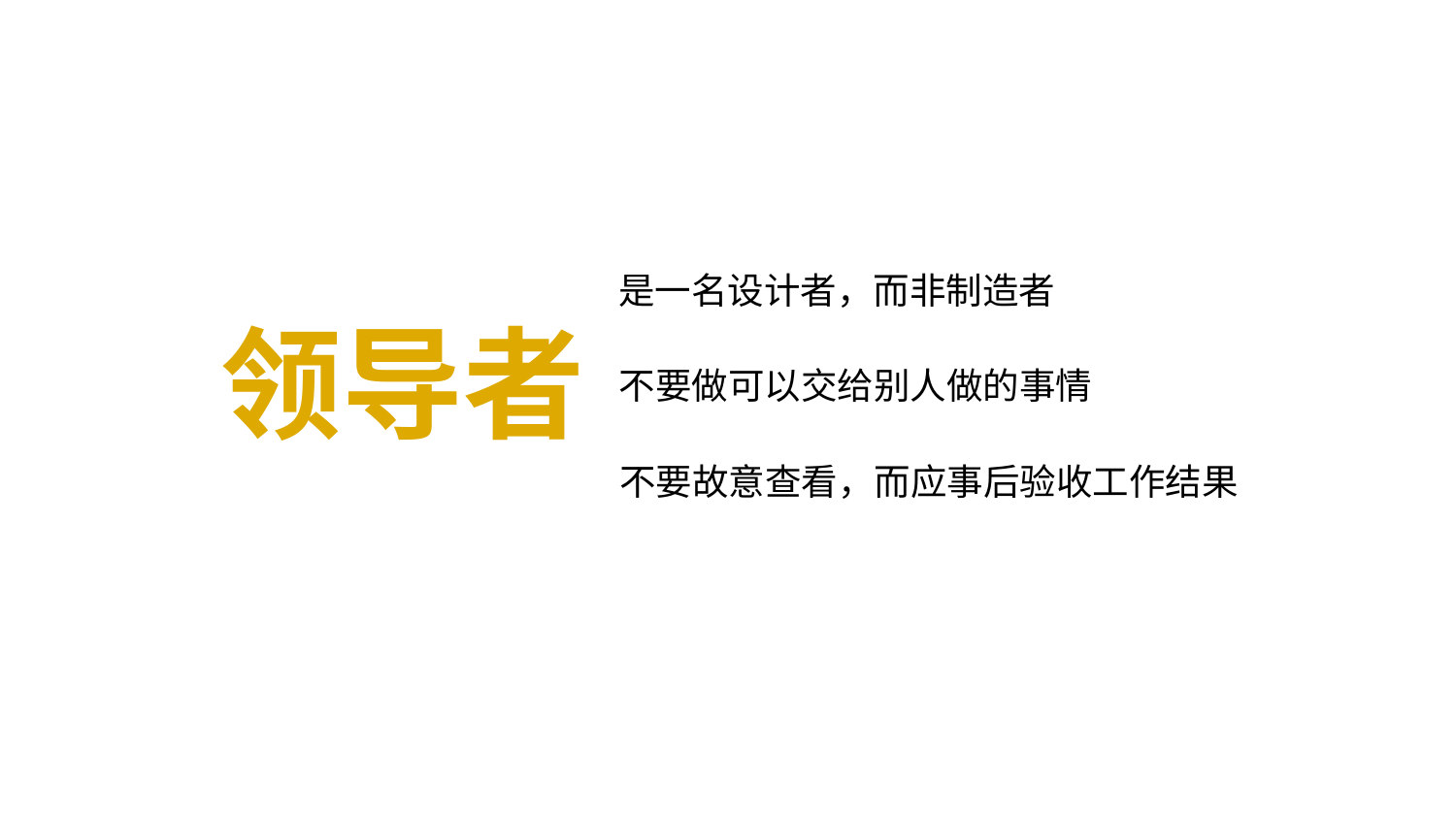

是一名设计者，而非制造者
领导者
不要做可以交给别人做的事情
不要故意查看，而应事后验收工作结果